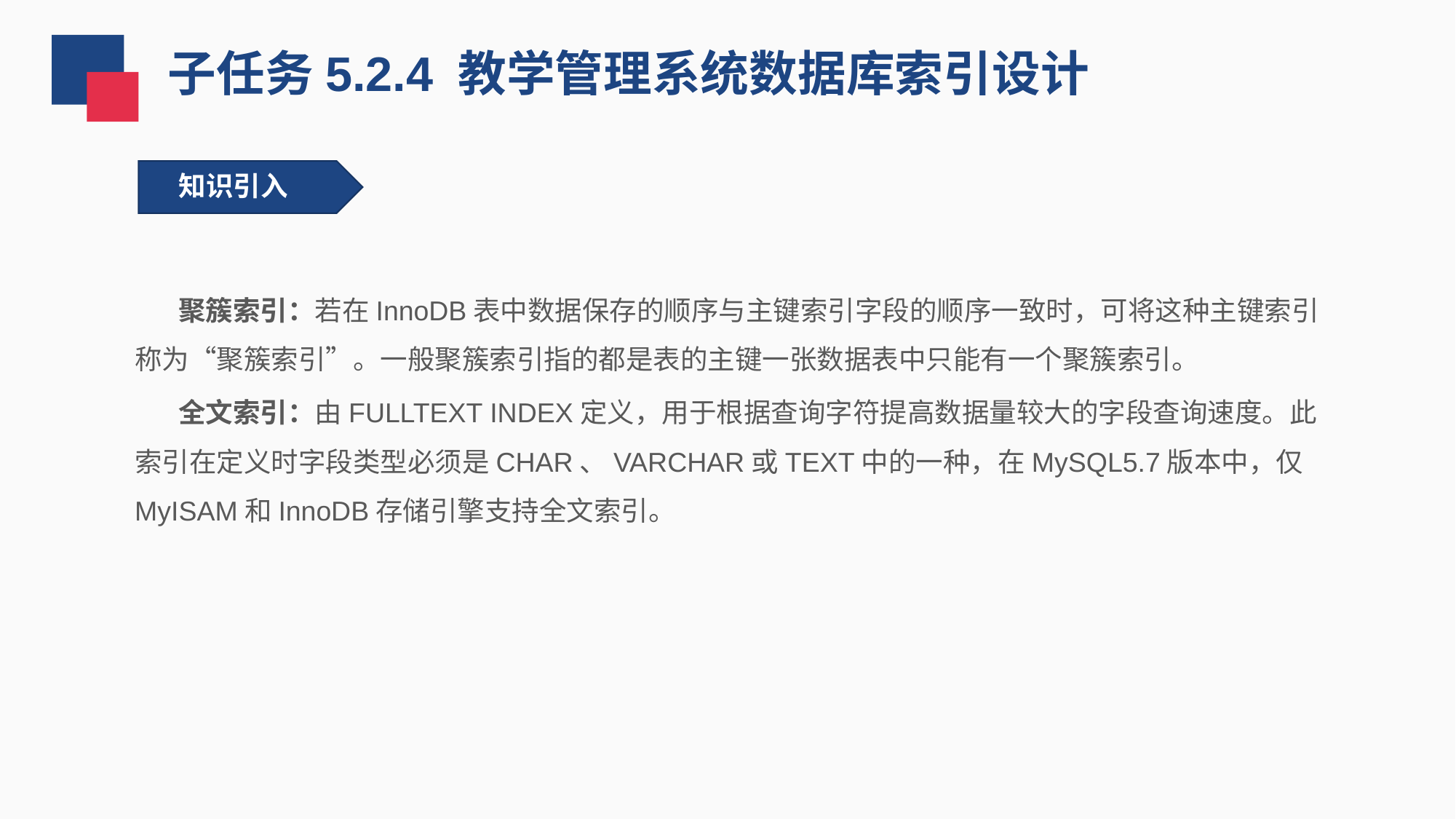

子任务5.2.4 教学管理系统数据库索引设计

知识引入
      聚簇索引：若在InnoDB表中数据保存的顺序与主键索引字段的顺序一致时，可将这种主键索引称为“聚簇索引”。一般聚簇索引指的都是表的主键一张数据表中只能有一个聚簇索引。
      全文索引：由FULLTEXT INDEX定义，用于根据查询字符提高数据量较大的字段查询速度。此索引在定义时字段类型必须是CHAR、VARCHAR或TEXT中的一种，在MySQL5.7版本中，仅MyISAM和InnoDB存储引擎支持全文索引。